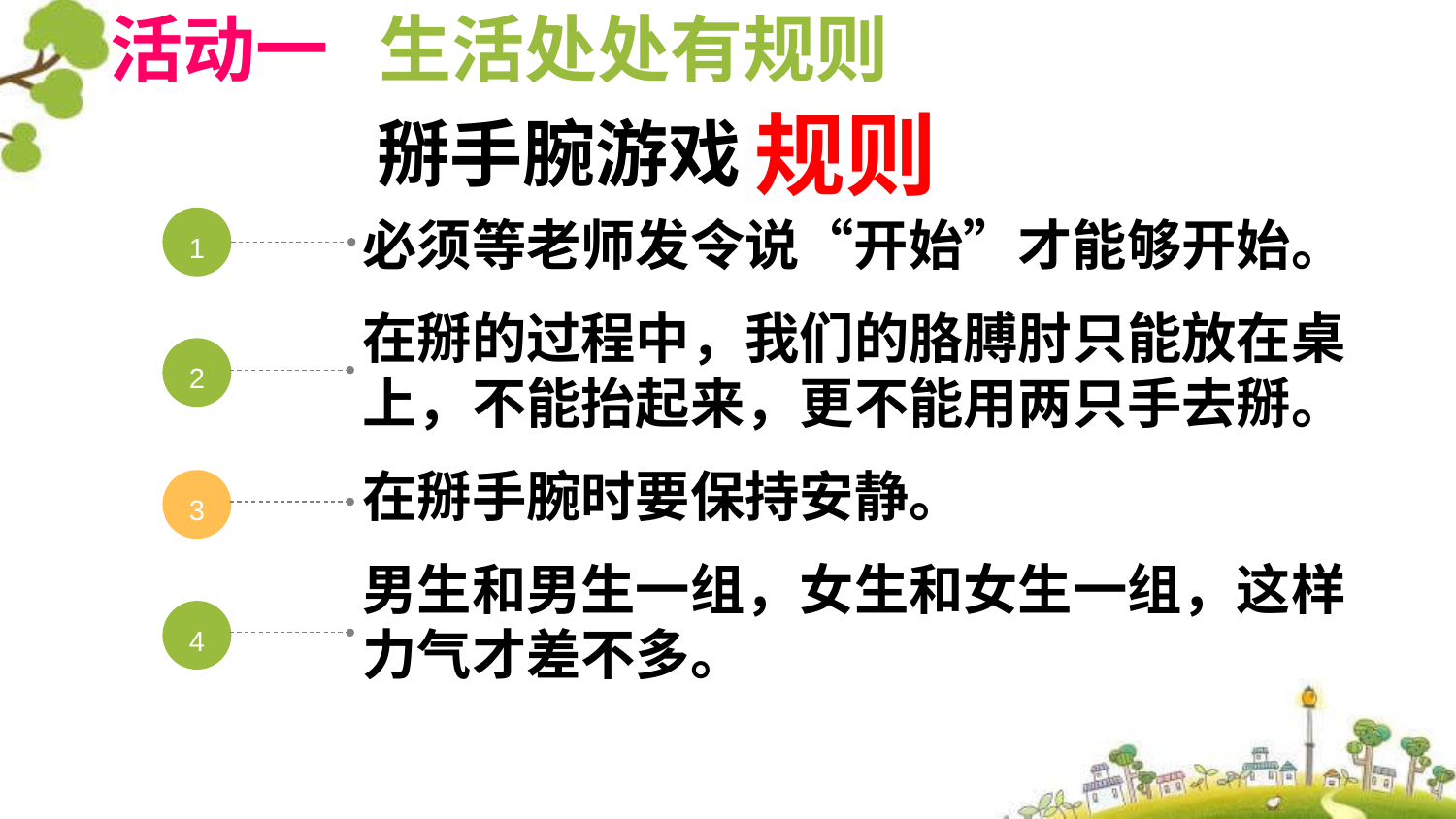

活动一   生活处处有规则
https://www.ypppt.com/
掰手腕游戏
规则
必须等老师发令说“开始”才能够开始。
在掰的过程中，我们的胳膊肘只能放在桌上，不能抬起来，更不能用两只手去掰。
在掰手腕时要保持安静。
男生和男生一组，女生和女生一组，这样力气才差不多。
1
2
3
4